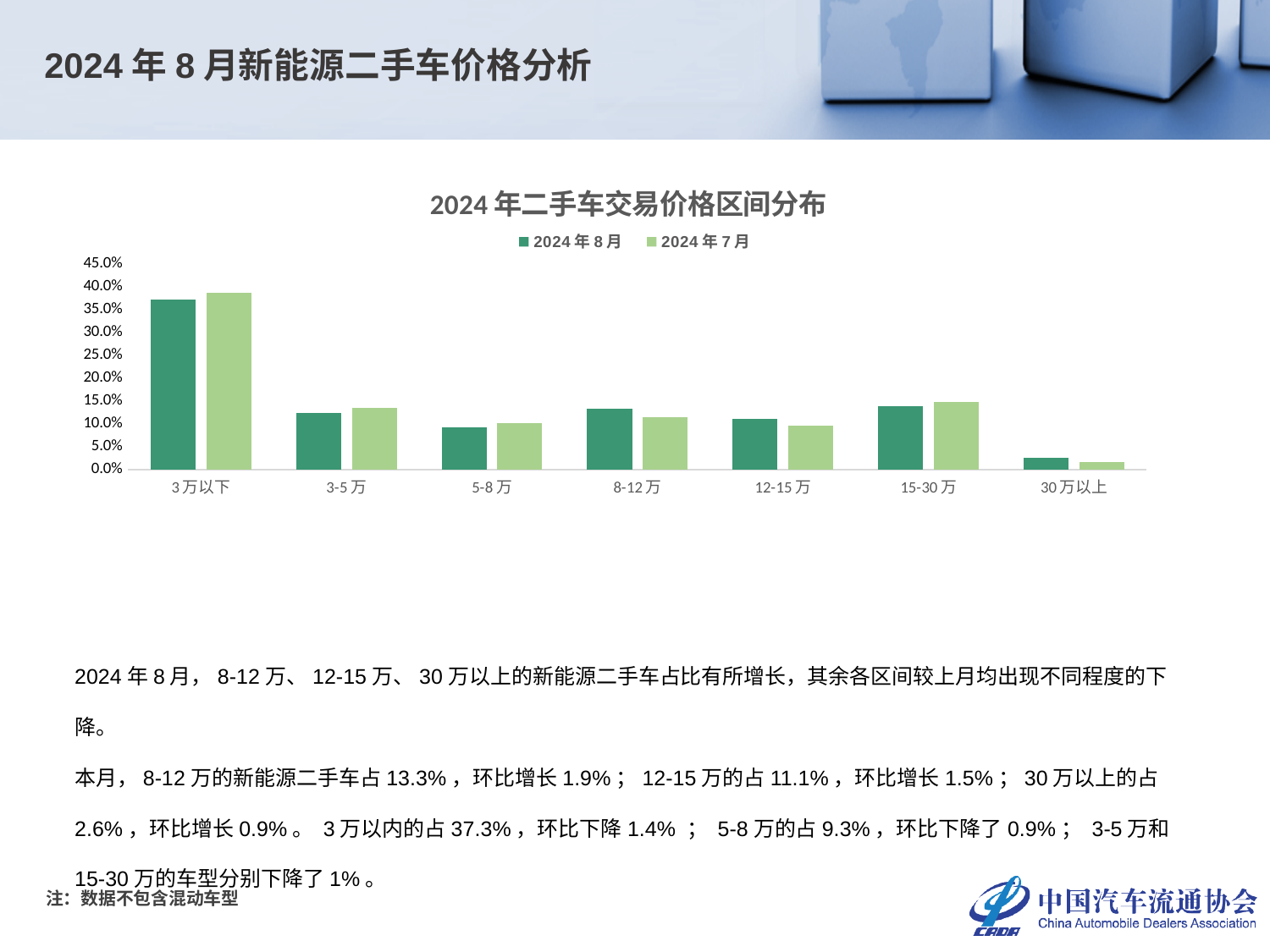

2024年8月新能源二手车价格分析

### Chart: 2024年二手车交易价格区间分布

| Category | 2024年8月 | 2024年7月 |
|---|---|---|
| 3万以下 | 0.37279816513761466 | 0.386681854857848 |
| 3-5万 | 0.12490825688073394 | 0.1351749015140728 |
| 5-8万 | 0.09252293577981652 | 0.10152356542787982 |
| 8-12万 | 0.13321100917431192 | 0.11419621244482416 |
| 12-15万 | 0.11073394495412844 | 0.09592291992975462 |
| 15-30万 | 0.13963302752293577 | 0.14917651525938583 |
| 30万以上 | 0.026192660550458716 | 0.017324030566234754 |
2024年8月，8-12万、12-15万、30万以上的新能源二手车占比有所增长，其余各区间较上月均出现不同程度的下降。
本月，8-12万的新能源二手车占13.3%，环比增长1.9%；12-15万的占11.1%，环比增长1.5%；30万以上的占2.6%，环比增长0.9%。 3万以内的占37.3%，环比下降1.4% ； 5-8万的占9.3%，环比下降了0.9%； 3-5万和15-30万的车型分别下降了1%。
注：数据不包含混动车型